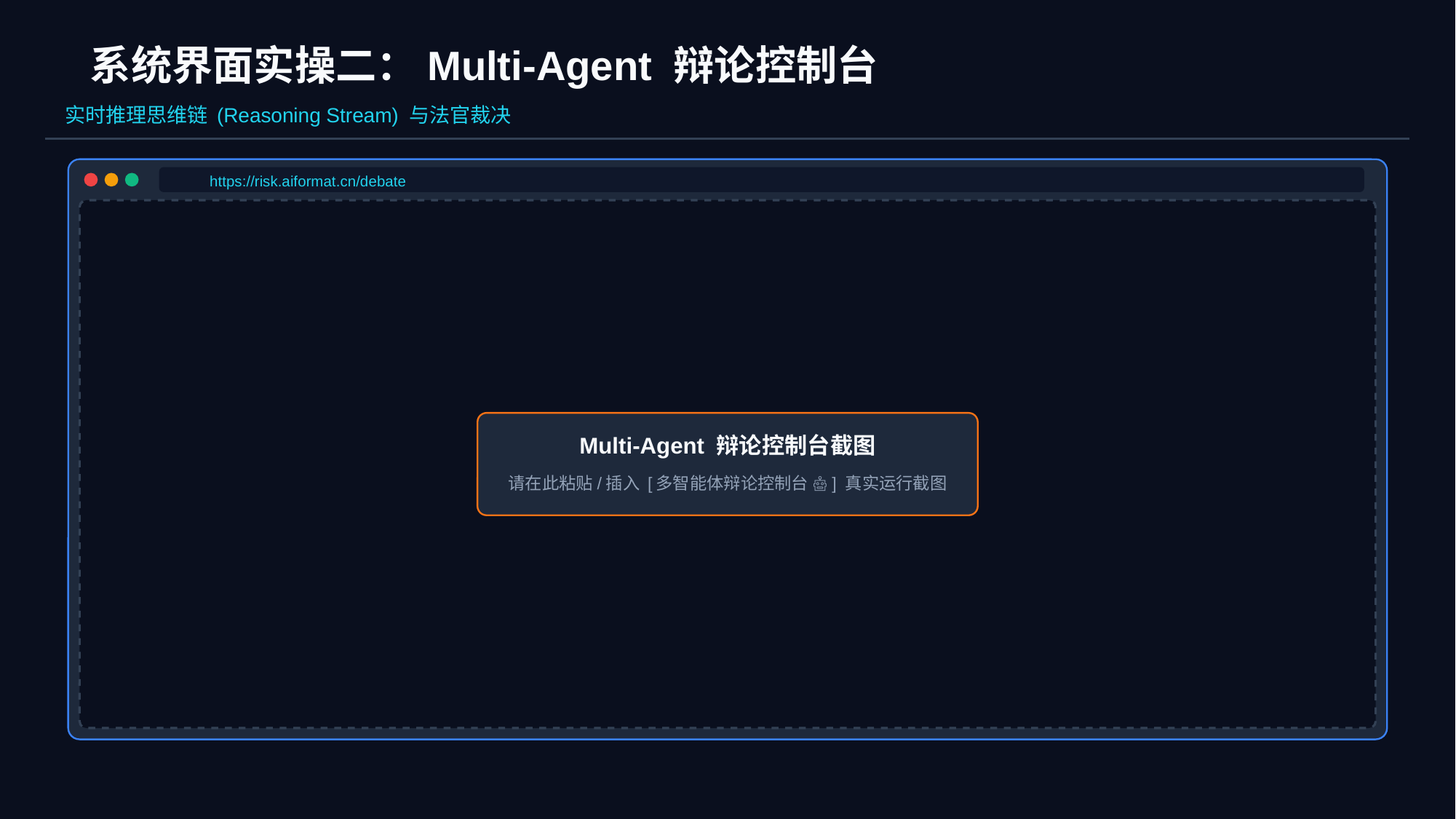

系统界面实操二：Multi-Agent 辩论控制台
实时推理思维链 (Reasoning Stream) 与法官裁决

https://risk.aiformat.cn/debate

Multi-Agent 辩论控制台截图
请在此粘贴/插入 [多智能体辩论控制台 🤖] 真实运行截图